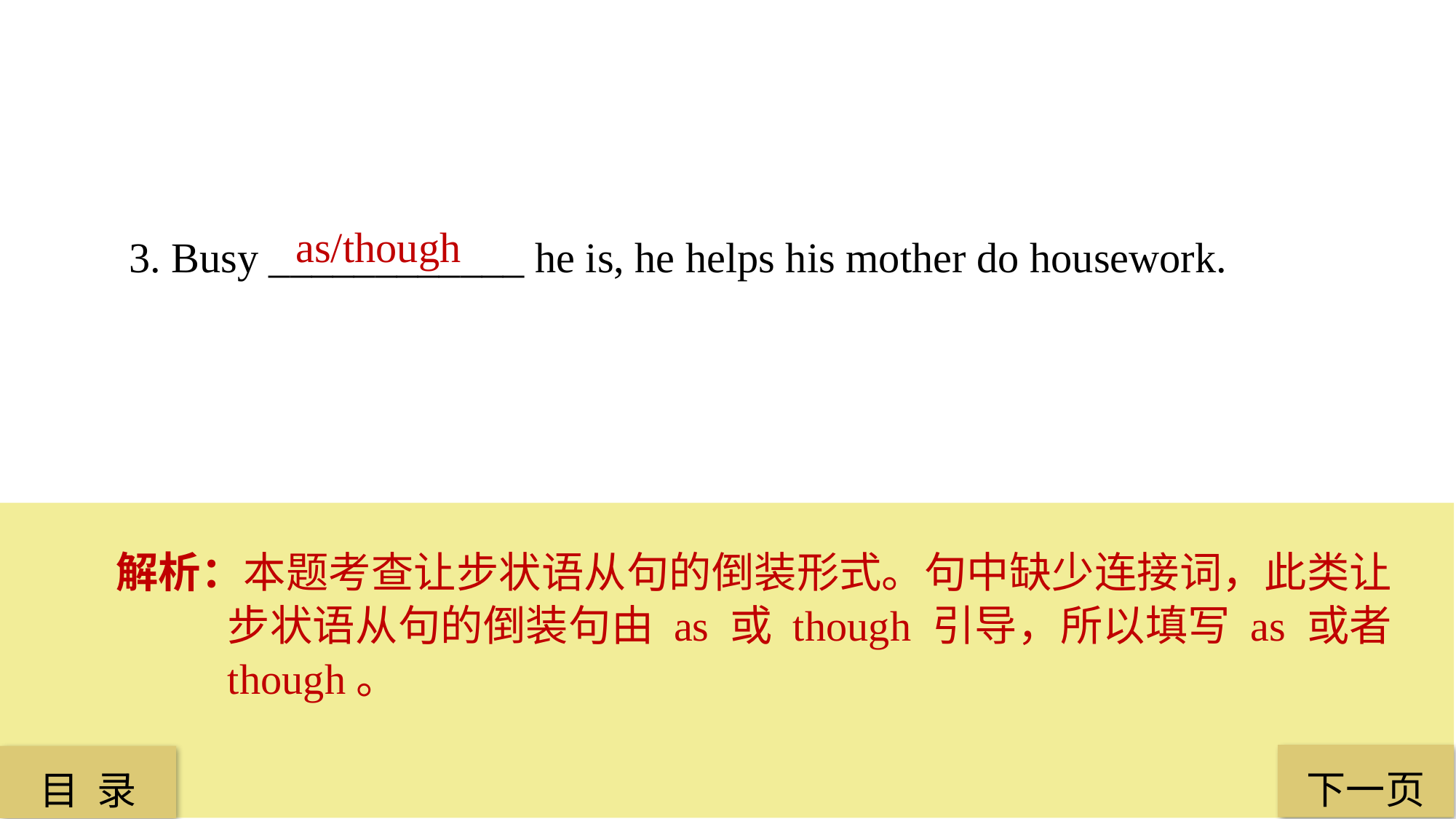

as/though
3. Busy ____________ he is, he helps his mother do housework.
解析：本题考查让步状语从句的倒装形式。句中缺少连接词，此类让步状语从句的倒装句由 as 或 though 引导，所以填写 as 或者 though。